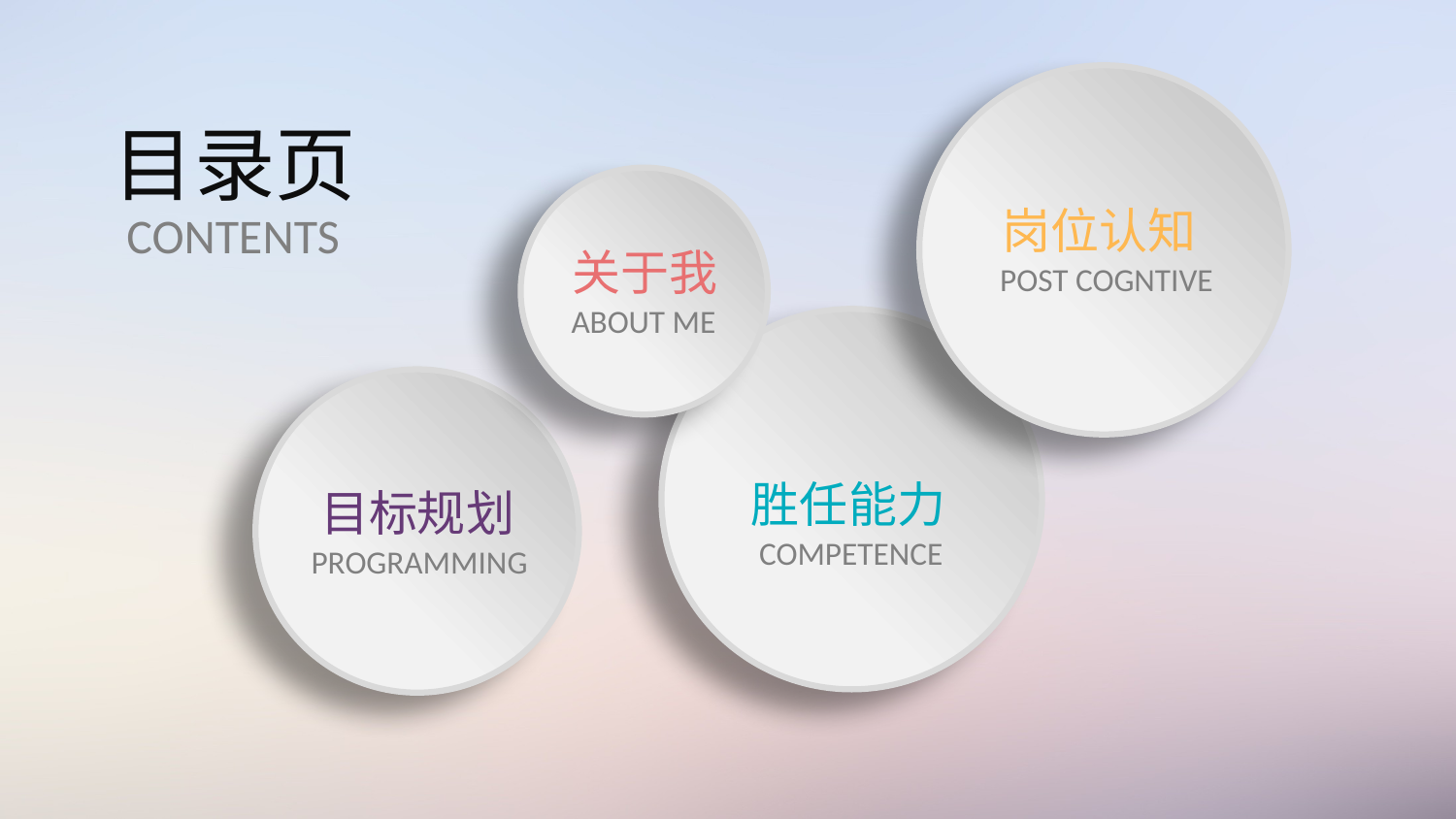

目录页

岗位认知
POST COGNTIVE
CONTENTS
关于我
ABOUT ME

胜任能力
COMPETENCE
目标规划
PROGRAMMING